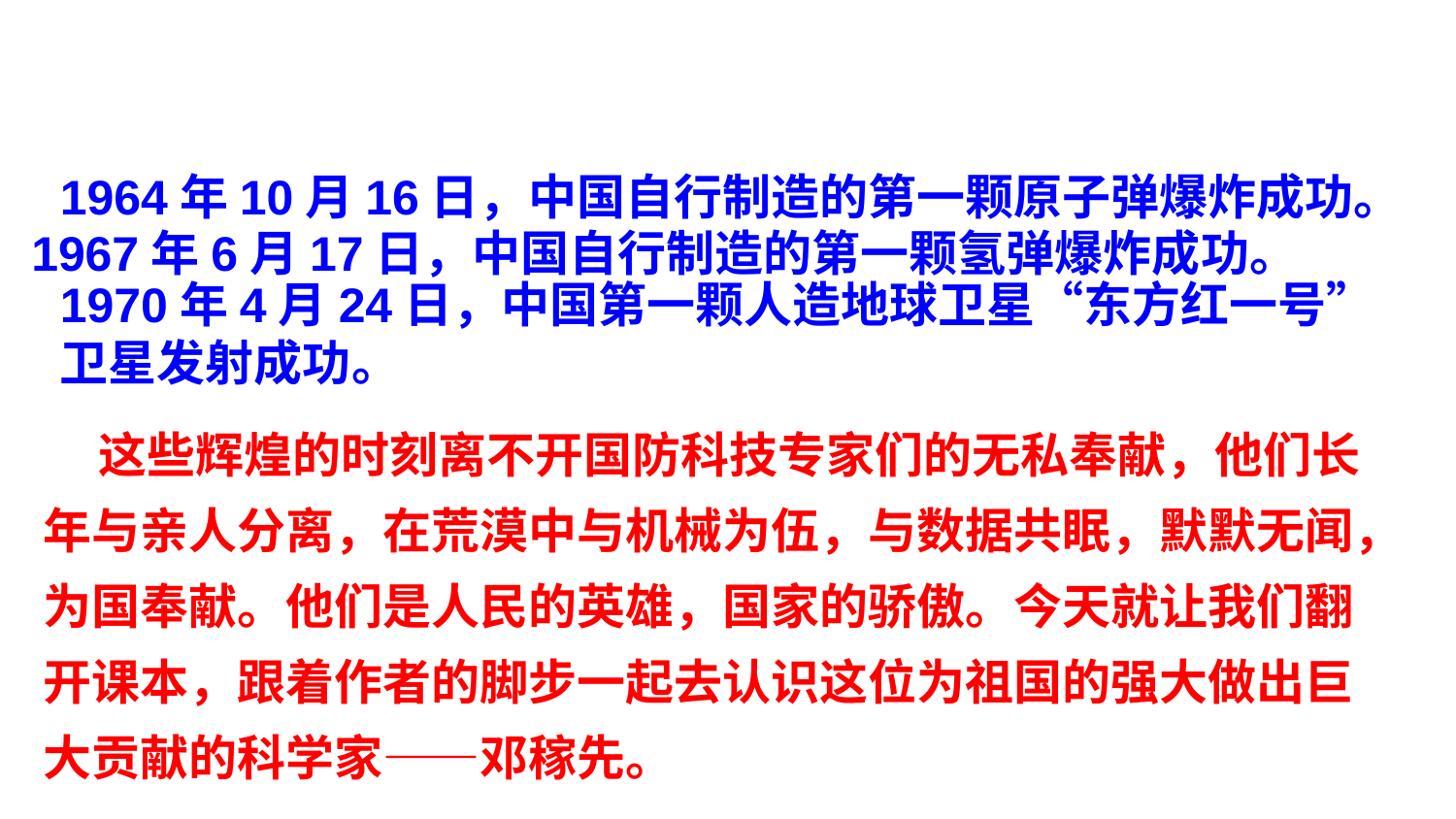

1964年10月16日，中国自行制造的第一颗原子弹爆炸成功。
1967年6月17日，中国自行制造的第一颗氢弹爆炸成功。
1970年4月24日，中国第一颗人造地球卫星“东方红一号”卫星发射成功。
    这些辉煌的时刻离不开国防科技专家们的无私奉献，他们长年与亲人分离，在荒漠中与机械为伍，与数据共眠，默默无闻，为国奉献。他们是人民的英雄，国家的骄傲。今天就让我们翻开课本，跟着作者的脚步一起去认识这位为祖国的强大做出巨大贡献的科学家——邓稼先。